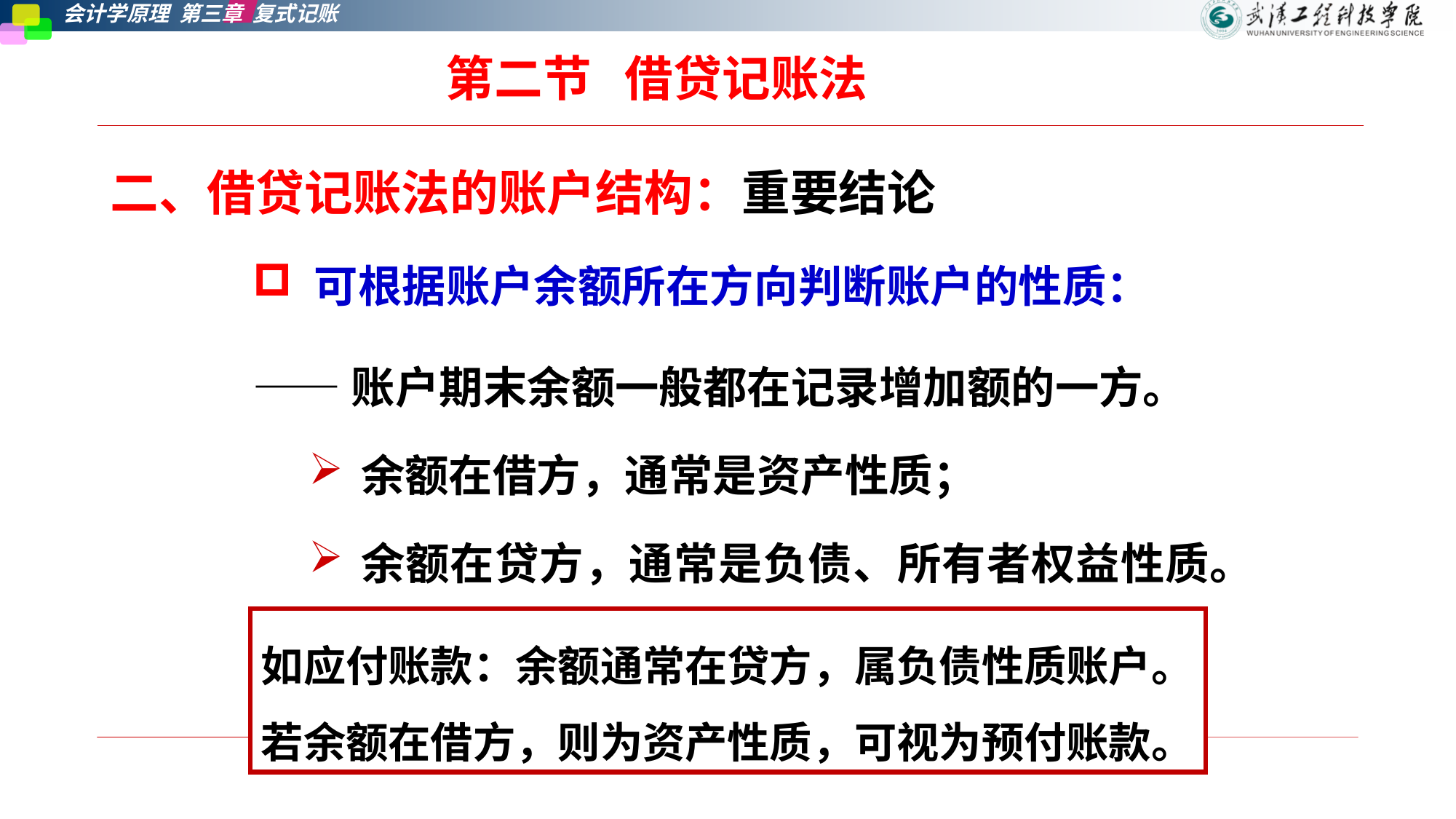

第二节   借贷记账法
二、借贷记账法的账户结构：重要结论
 可根据账户余额所在方向判断账户的性质：
——账户期末余额一般都在记录增加额的一方。
余额在借方，通常是资产性质；
余额在贷方，通常是负债、所有者权益性质。
如应付账款：余额通常在贷方，属负债性质账户。若余额在借方，则为资产性质，可视为预付账款。